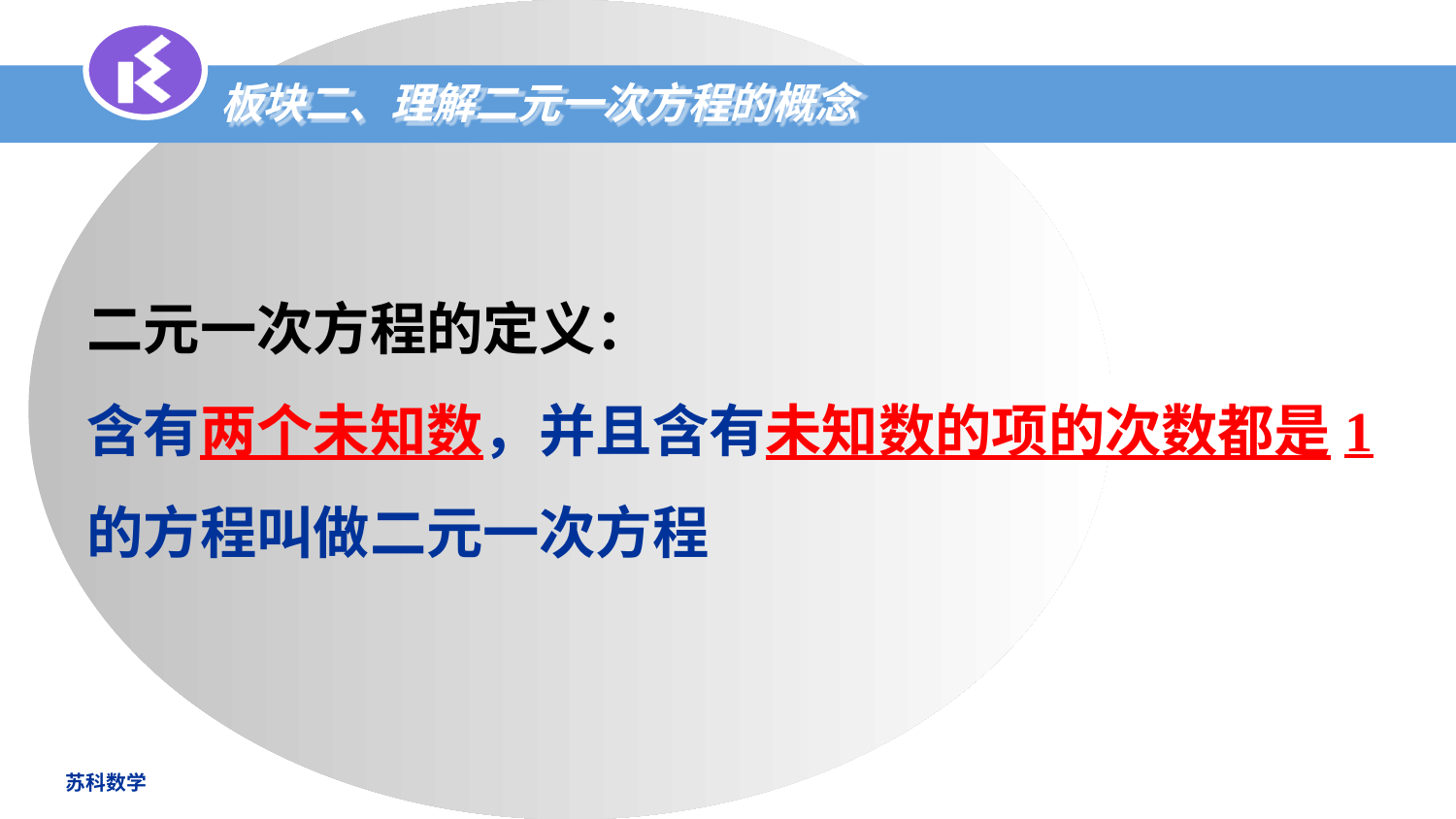

板块二、理解二元一次方程的概念
二元一次方程的定义：
含有两个未知数，并且含有未知数的项的次数都是1的方程叫做二元一次方程